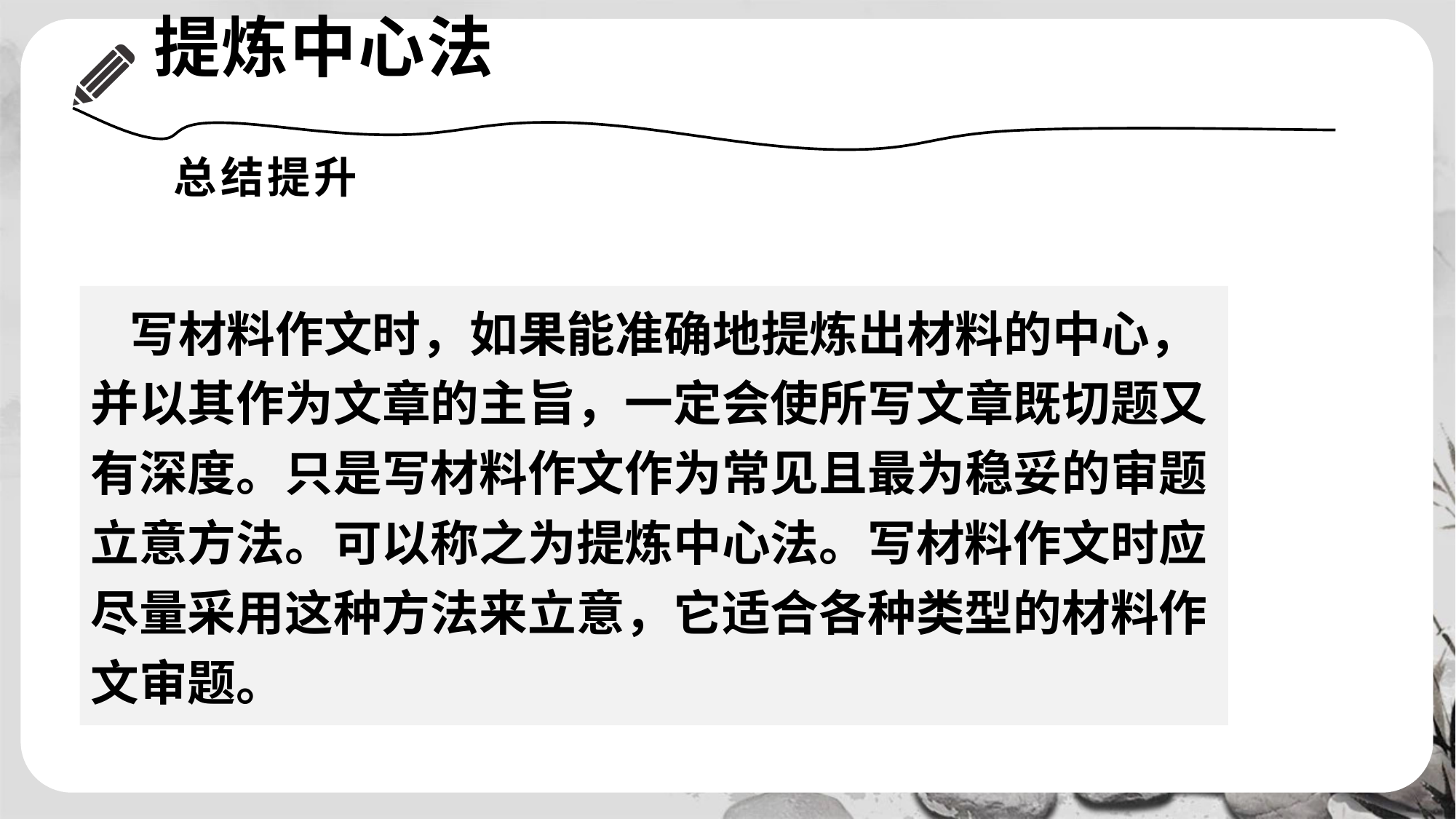

# 提炼中心法
总结提升

   写材料作文时，如果能准确地提炼出材料的中心，并以其作为文章的主旨，一定会使所写文章既切题又有深度。只是写材料作文作为常见且最为稳妥的审题立意方法。可以称之为提炼中心法。写材料作文时应尽量采用这种方法来立意，它适合各种类型的材料作文审题。